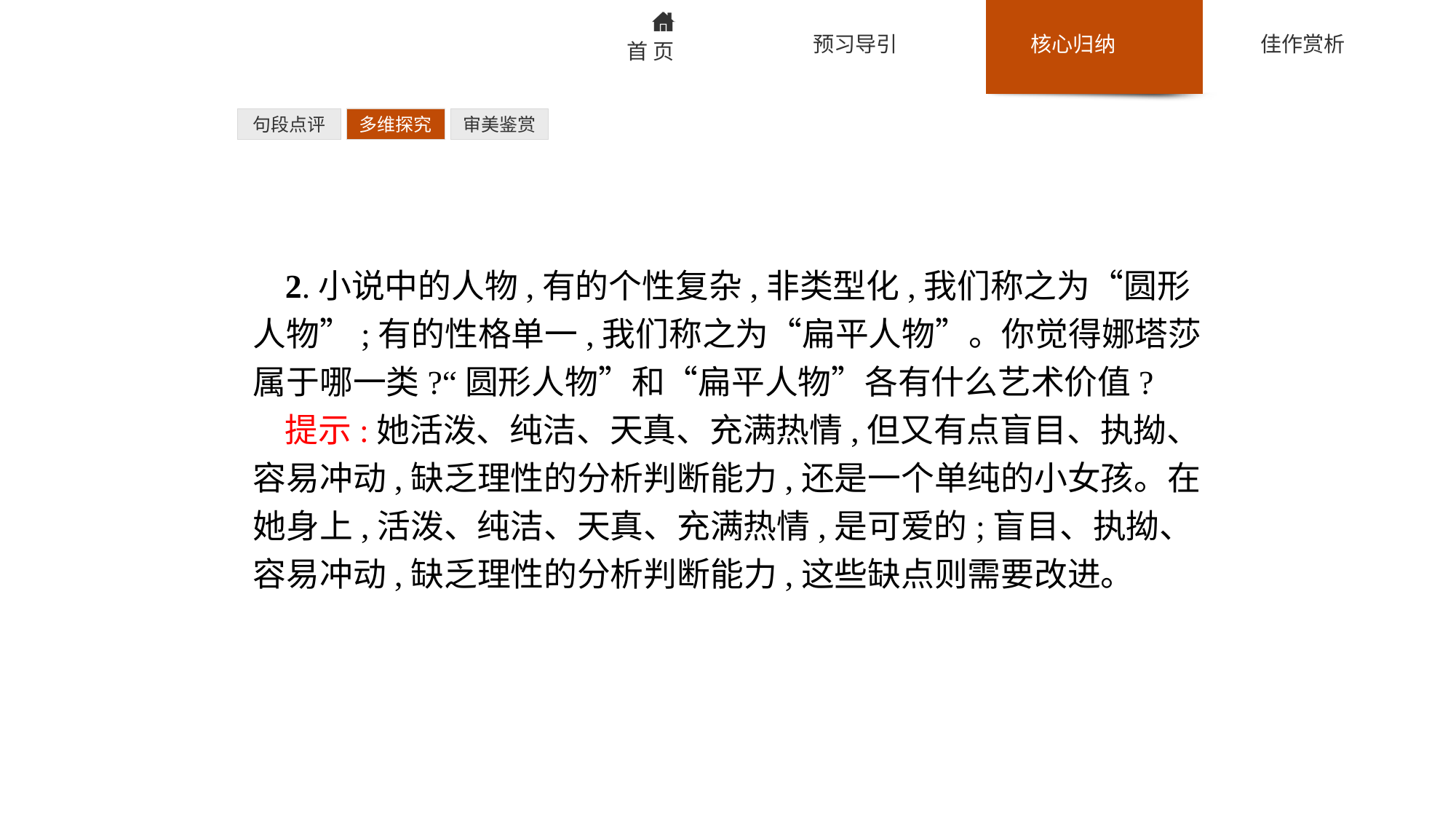

句段点评
多维探究
审美鉴赏
2.小说中的人物,有的个性复杂,非类型化,我们称之为“圆形人物”;有的性格单一,我们称之为“扁平人物”。你觉得娜塔莎属于哪一类?“圆形人物”和“扁平人物”各有什么艺术价值?
提示:她活泼、纯洁、天真、充满热情,但又有点盲目、执拗、容易冲动,缺乏理性的分析判断能力,还是一个单纯的小女孩。在她身上,活泼、纯洁、天真、充满热情,是可爱的;盲目、执拗、容易冲动,缺乏理性的分析判断能力,这些缺点则需要改进。